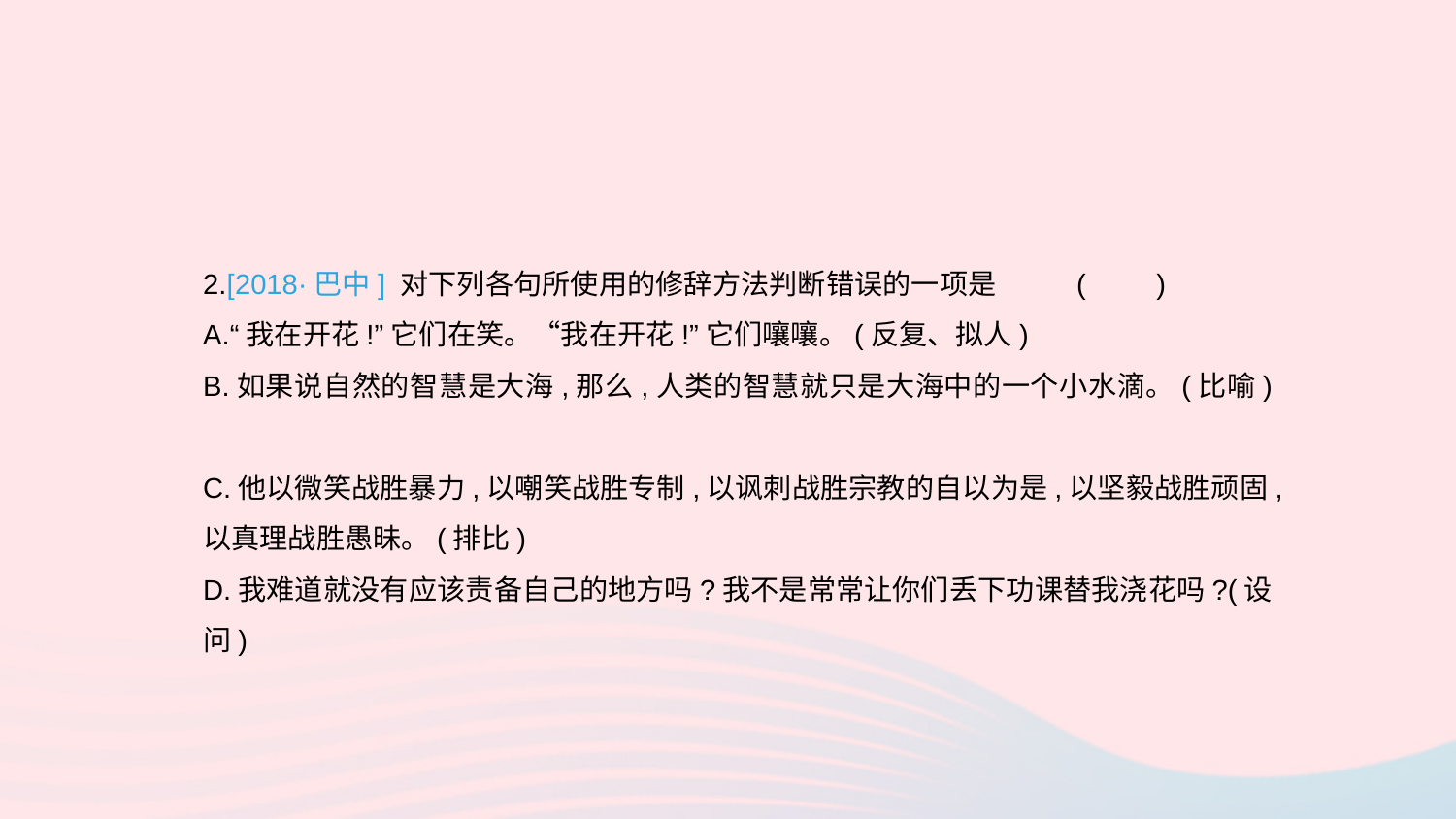

2.[2018·巴中] 对下列各句所使用的修辞方法判断错误的一项是	(　　)
A.“我在开花!”它们在笑。“我在开花!”它们嚷嚷。(反复、拟人)
B.如果说自然的智慧是大海,那么,人类的智慧就只是大海中的一个小水滴。(比喻)
C.他以微笑战胜暴力,以嘲笑战胜专制,以讽刺战胜宗教的自以为是,以坚毅战胜顽固,以真理战胜愚昧。(排比)
D.我难道就没有应该责备自己的地方吗?我不是常常让你们丢下功课替我浇花吗?(设问)